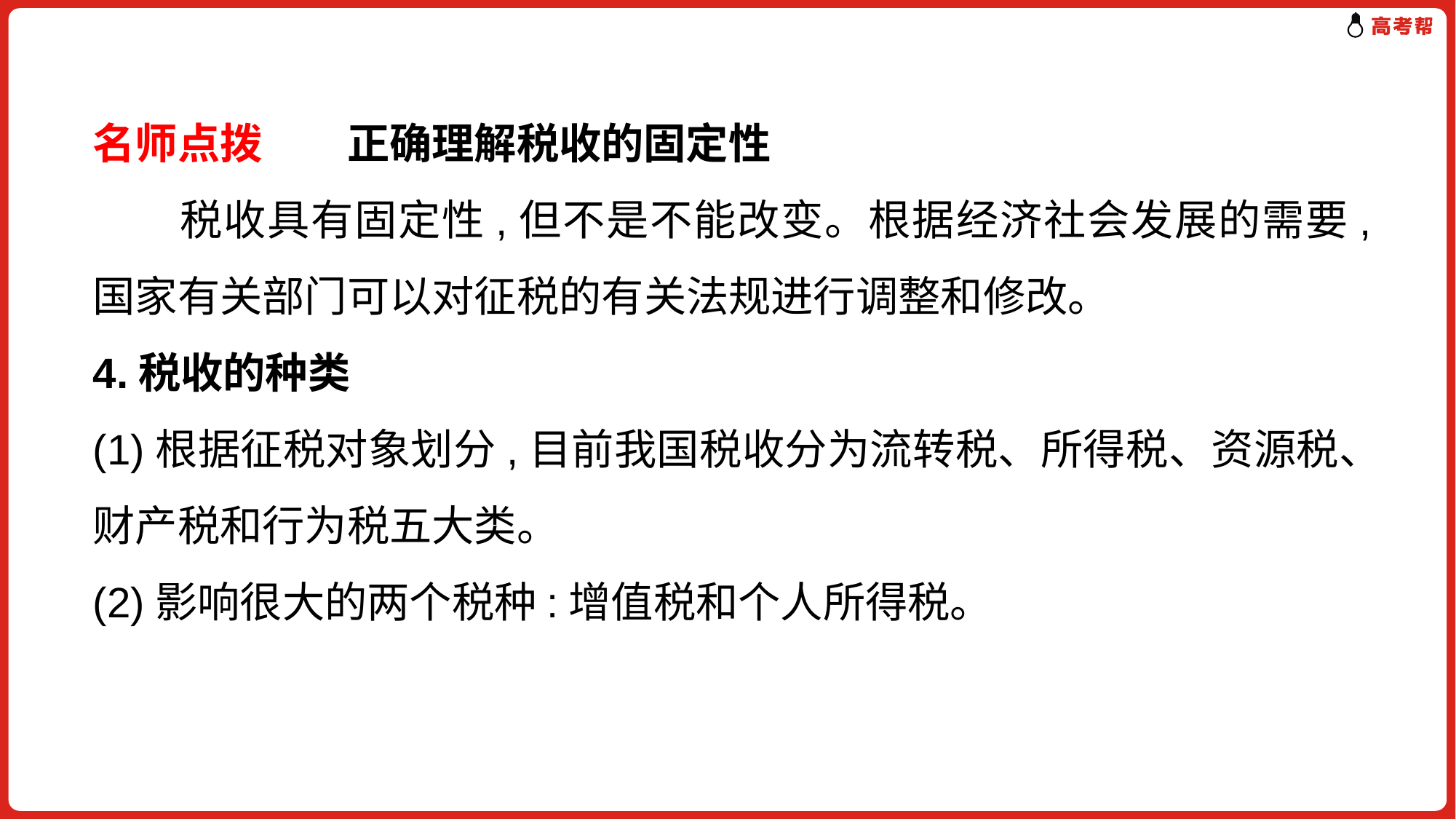

名师点拨　　正确理解税收的固定性
　　税收具有固定性,但不是不能改变。根据经济社会发展的需要,国家有关部门可以对征税的有关法规进行调整和修改。
4.税收的种类
(1)根据征税对象划分,目前我国税收分为流转税、所得税、资源税、财产税和行为税五大类。
(2)影响很大的两个税种:增值税和个人所得税。